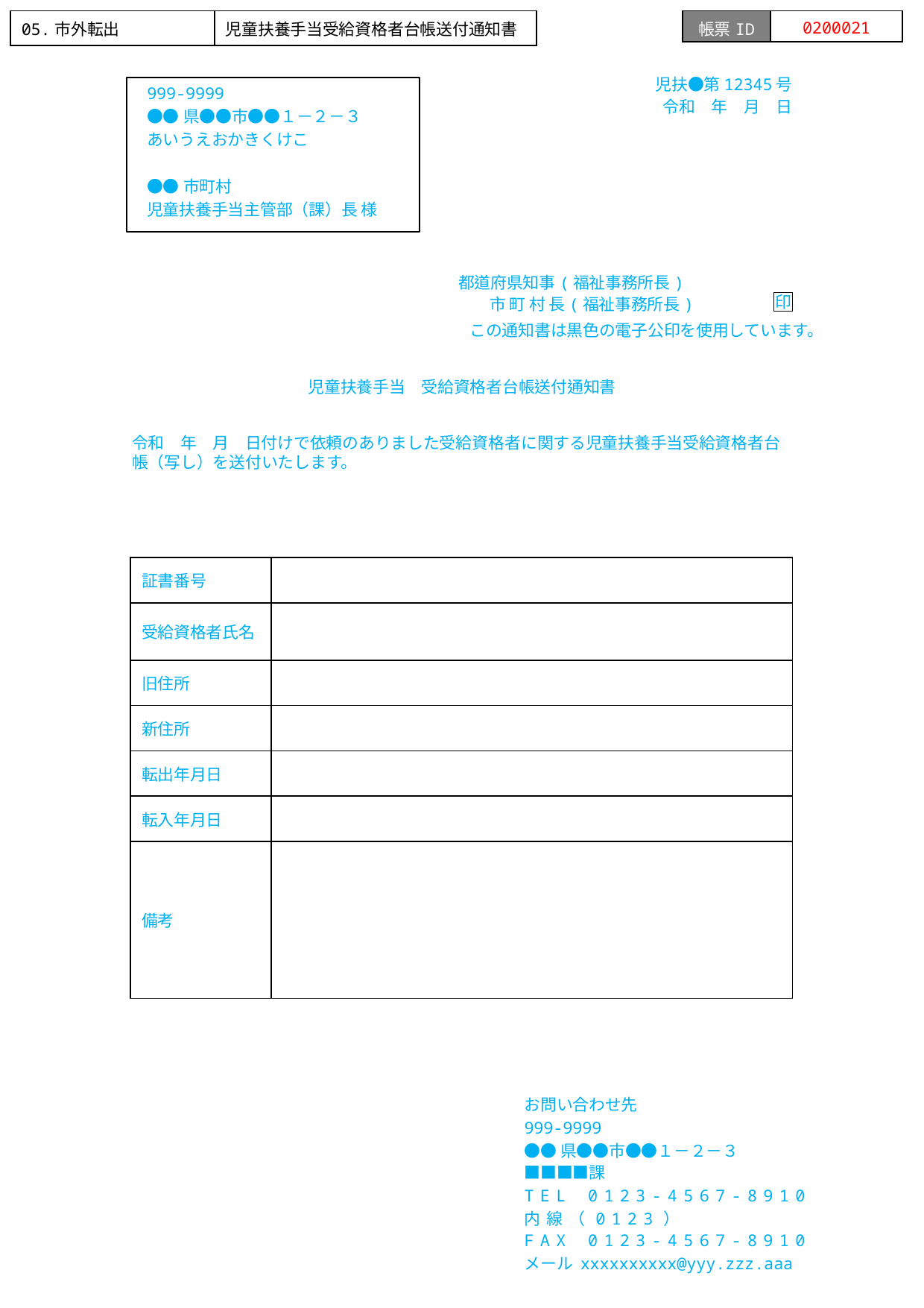

| 05.市外転出 | 児童扶養手当受給資格者台帳送付通知書 |
| --- | --- |
| 帳票ID | 0200021 |
| --- | --- |
児扶●第12345号
999-9999
●●県●●市●●１－２－３
あいうえおかきくけこ

●●市町村
児童扶養手当主管部（課）長 様
令和　年　月　日
都道府県知事(福祉事務所長)
市 町 村 長(福祉事務所長)
印
この通知書は黒色の電子公印を使用しています。
児童扶養手当　受給資格者台帳送付通知書
令和　年　月　日付けで依頼のありました受給資格者に関する児童扶養手当受給資格者台帳（写し）を送付いたします。
| 証書番号 |  |
| --- | --- |
| 受給資格者氏名 |  |
| 旧住所 |  |
| 新住所 |  |
| 転出年月日 |  |
| 転入年月日 |  |
| 備考 |  |
お問い合わせ先
999-9999
●●県●●市●●１－２－３
■■■■課
TEL 0123-4567-8910
内線（0123）
FAX 0123-4567-8910
メール xxxxxxxxxx@yyy.zzz.aaa